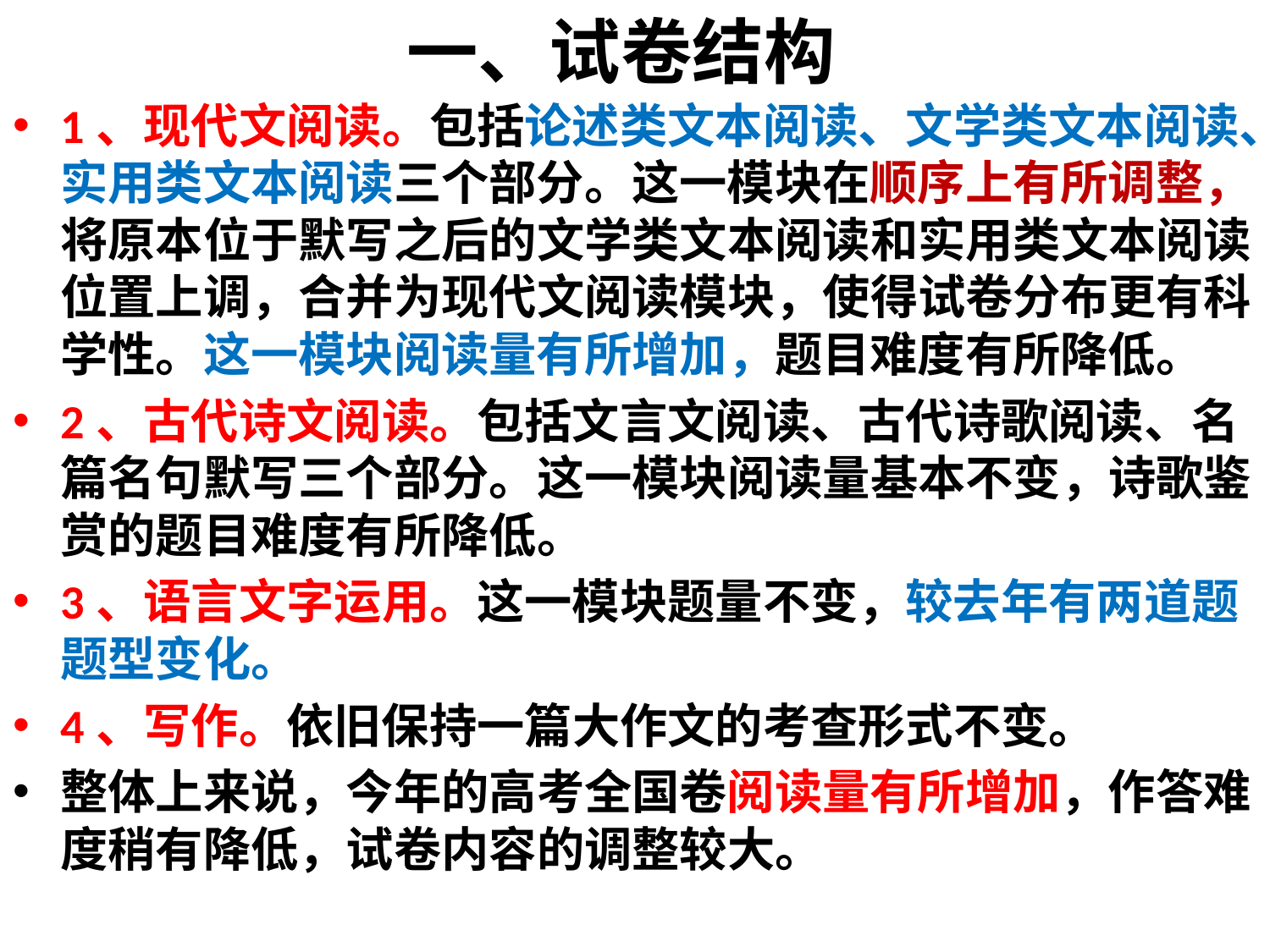

# 一、试卷结构
1、现代文阅读。包括论述类文本阅读、文学类文本阅读、实用类文本阅读三个部分。这一模块在顺序上有所调整，将原本位于默写之后的文学类文本阅读和实用类文本阅读位置上调，合并为现代文阅读模块，使得试卷分布更有科学性。这一模块阅读量有所增加，题目难度有所降低。
2、古代诗文阅读。包括文言文阅读、古代诗歌阅读、名篇名句默写三个部分。这一模块阅读量基本不变，诗歌鉴赏的题目难度有所降低。
3、语言文字运用。这一模块题量不变，较去年有两道题题型变化。
4、写作。依旧保持一篇大作文的考查形式不变。
整体上来说，今年的高考全国卷阅读量有所增加，作答难度稍有降低，试卷内容的调整较大。